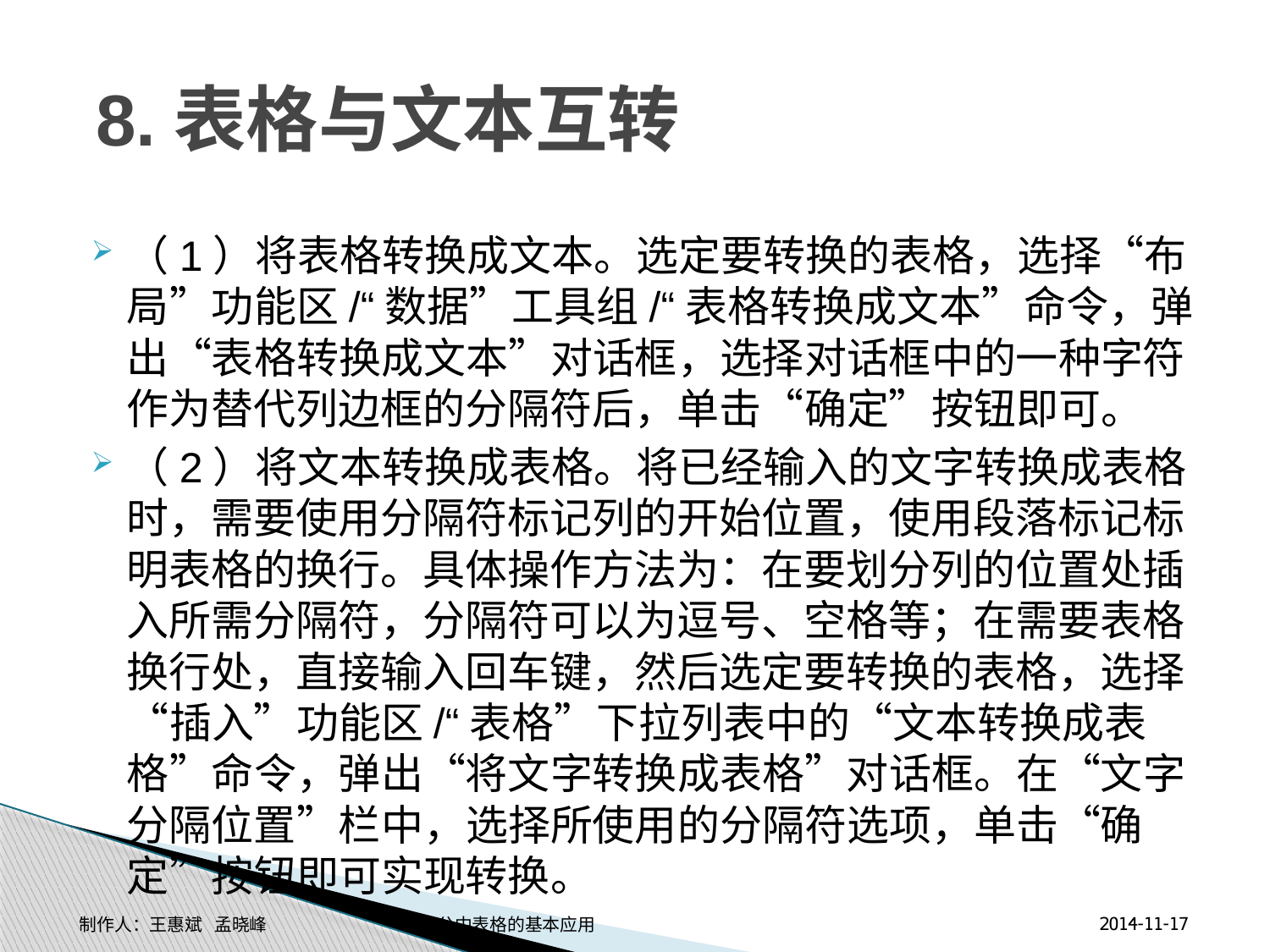

# 8.表格与文本互转
（1）将表格转换成文本。选定要转换的表格，选择“布局”功能区/“数据”工具组/“表格转换成文本”命令，弹出“表格转换成文本”对话框，选择对话框中的一种字符作为替代列边框的分隔符后，单击“确定”按钮即可。
（2）将文本转换成表格。将已经输入的文字转换成表格时，需要使用分隔符标记列的开始位置，使用段落标记标明表格的换行。具体操作方法为：在要划分列的位置处插入所需分隔符，分隔符可以为逗号、空格等；在需要表格换行处，直接输入回车键，然后选定要转换的表格，选择“插入”功能区/“表格”下拉列表中的“文本转换成表格”命令，弹出“将文字转换成表格”对话框。在“文字分隔位置”栏中，选择所使用的分隔符选项，单击“确定”按钮即可实现转换。
2014-11-17
制作人：王惠斌   孟晓峰                                      办公中表格的基本应用